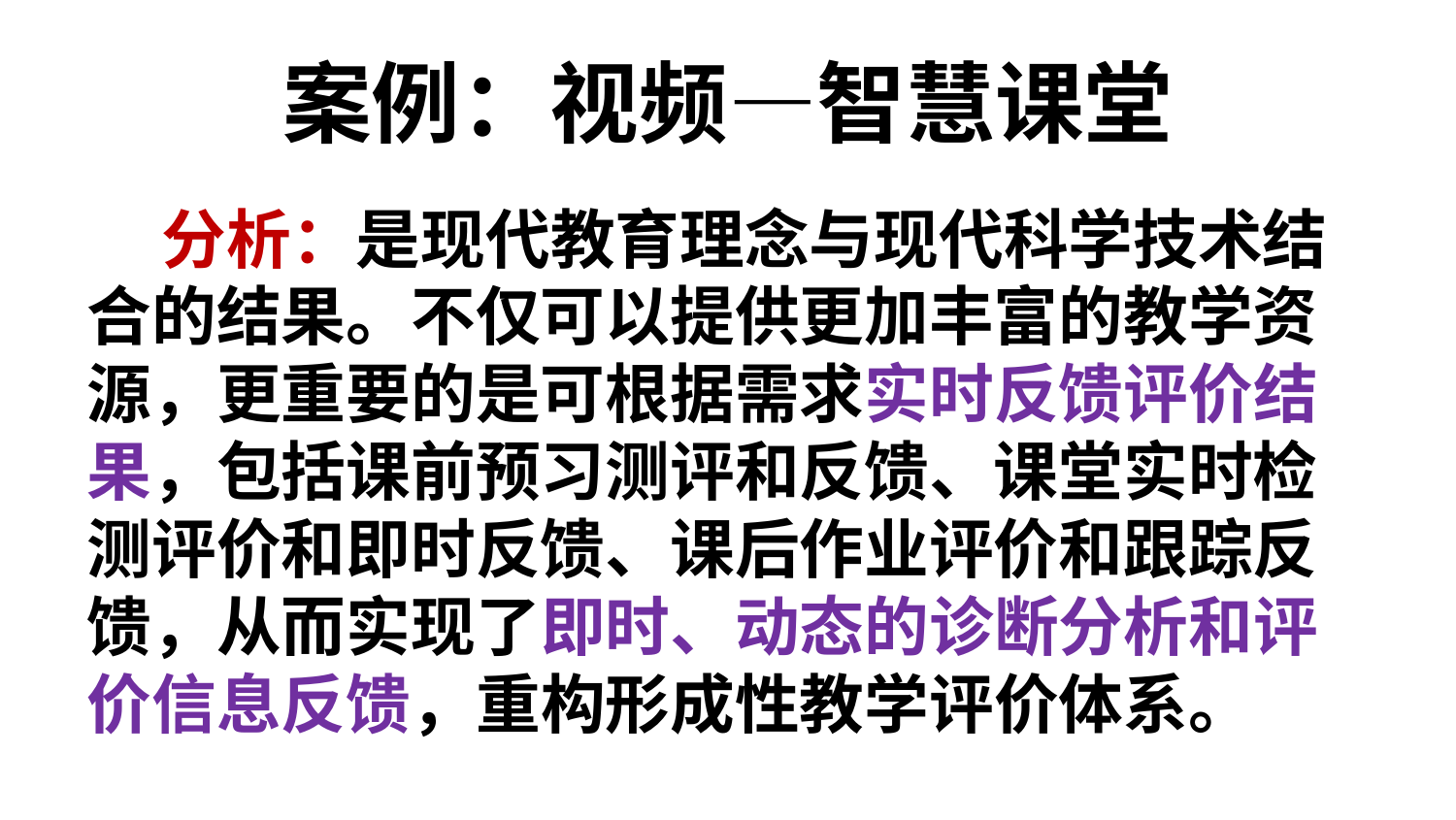

# 案例：视频—智慧课堂
    分析：是现代教育理念与现代科学技术结合的结果。不仅可以提供更加丰富的教学资源，更重要的是可根据需求实时反馈评价结果，包括课前预习测评和反馈、课堂实时检测评价和即时反馈、课后作业评价和跟踪反馈，从而实现了即时、动态的诊断分析和评价信息反馈，重构形成性教学评价体系。